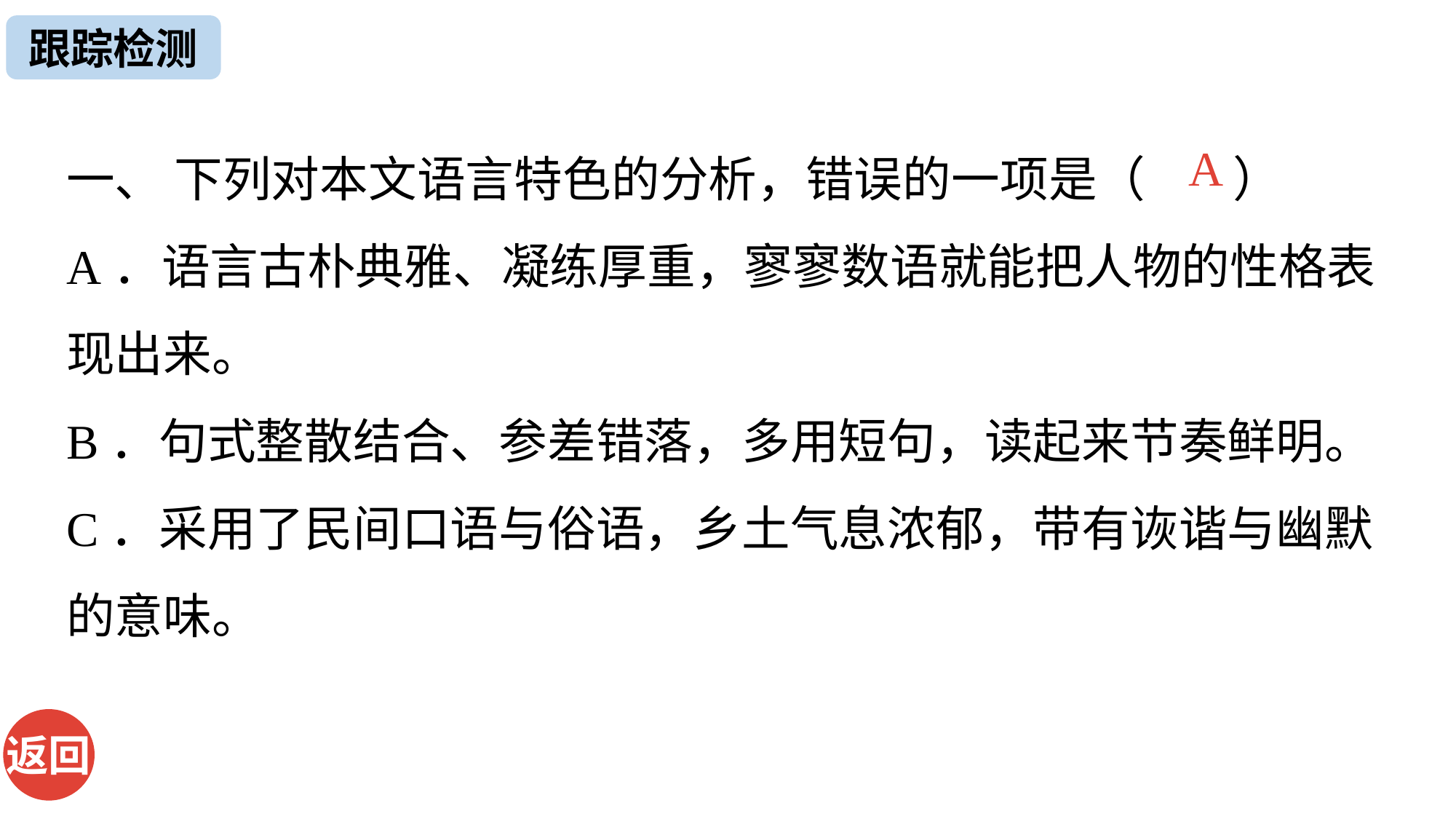

跟踪检测
一、 下列对本文语言特色的分析，错误的一项是（        ）
A．语言古朴典雅、凝练厚重，寥寥数语就能把人物的性格表现出来。
B．句式整散结合、参差错落，多用短句，读起来节奏鲜明。C．采用了民间口语与俗语，乡土气息浓郁，带有诙谐与幽默的意味。
A

返回